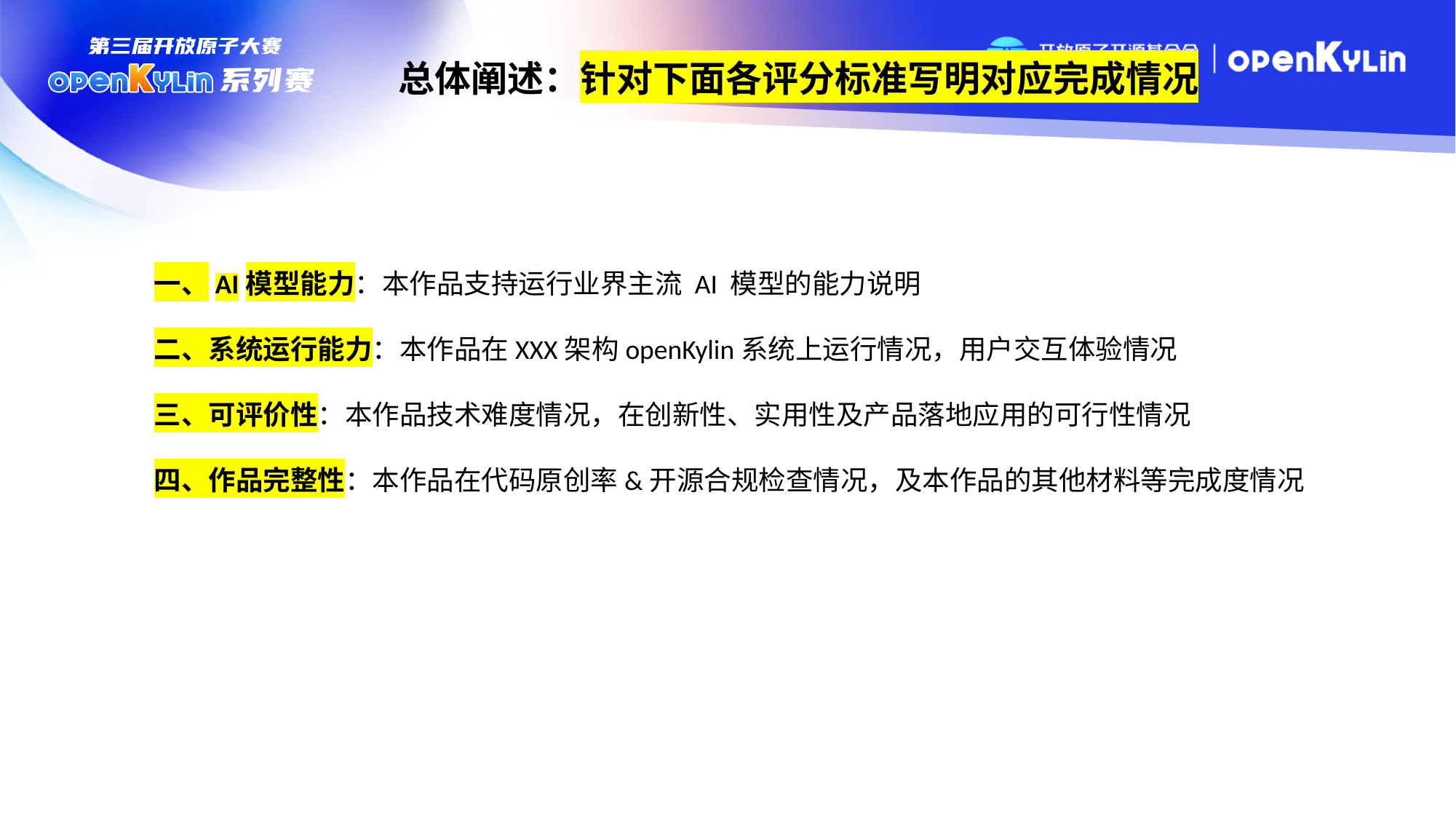

总体阐述：针对下面各评分标准写明对应完成情况
一、AI模型能力：本作品支持运行业界主流 AI 模型的能力说明

二、系统运行能力：本作品在XXX架构openKylin系统上运行情况，用户交互体验情况

三、可评价性：本作品技术难度情况，在创新性、实用性及产品落地应用的可行性情况

四、作品完整性：本作品在代码原创率&开源合规检查情况，及本作品的其他材料等完成度情况